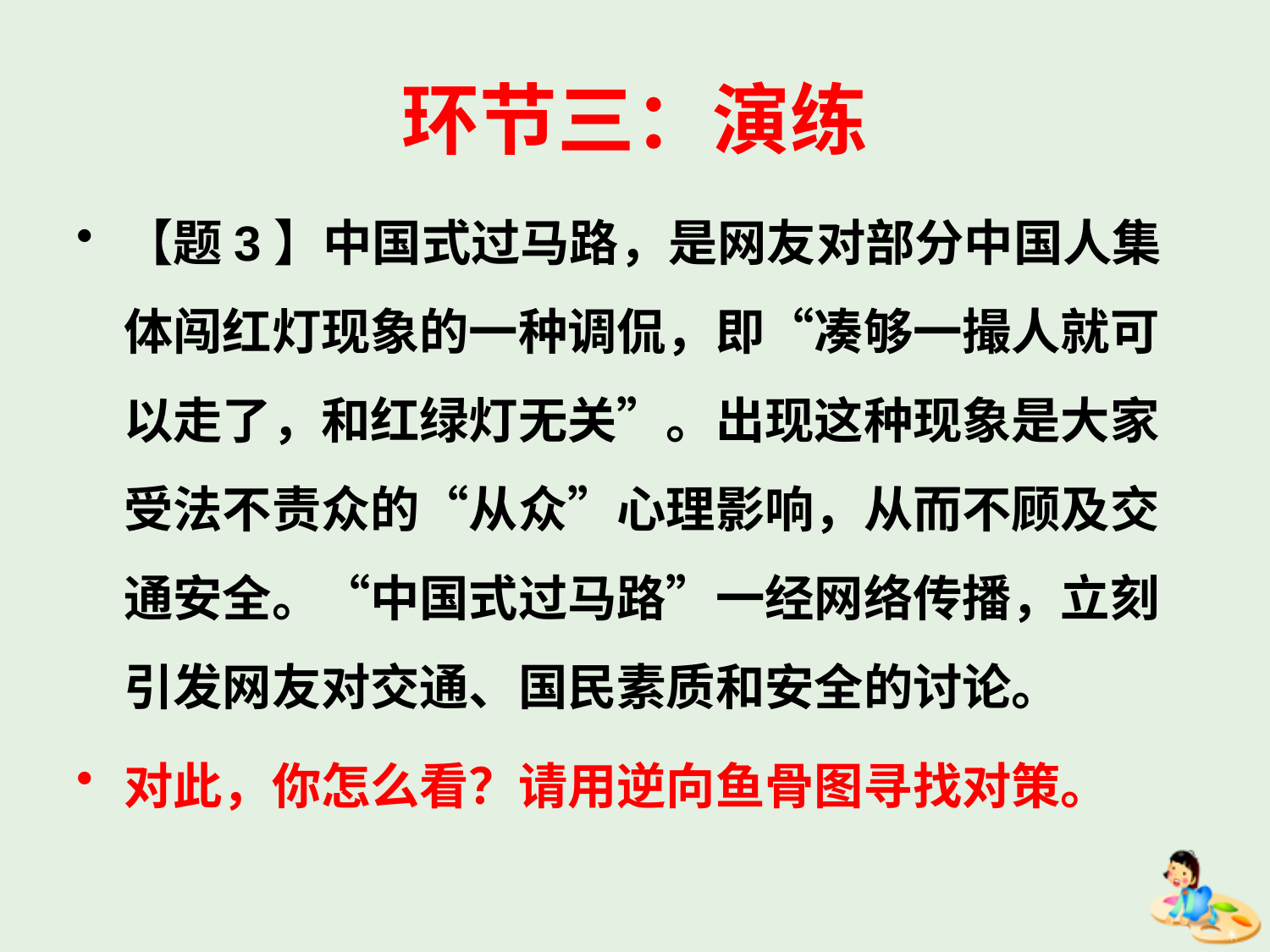

# 环节三：演练
【题3】中国式过马路，是网友对部分中国人集体闯红灯现象的一种调侃，即“凑够一撮人就可以走了，和红绿灯无关”。出现这种现象是大家受法不责众的“从众”心理影响，从而不顾及交通安全。“中国式过马路”一经网络传播，立刻引发网友对交通、国民素质和安全的讨论。
对此，你怎么看？请用逆向鱼骨图寻找对策。